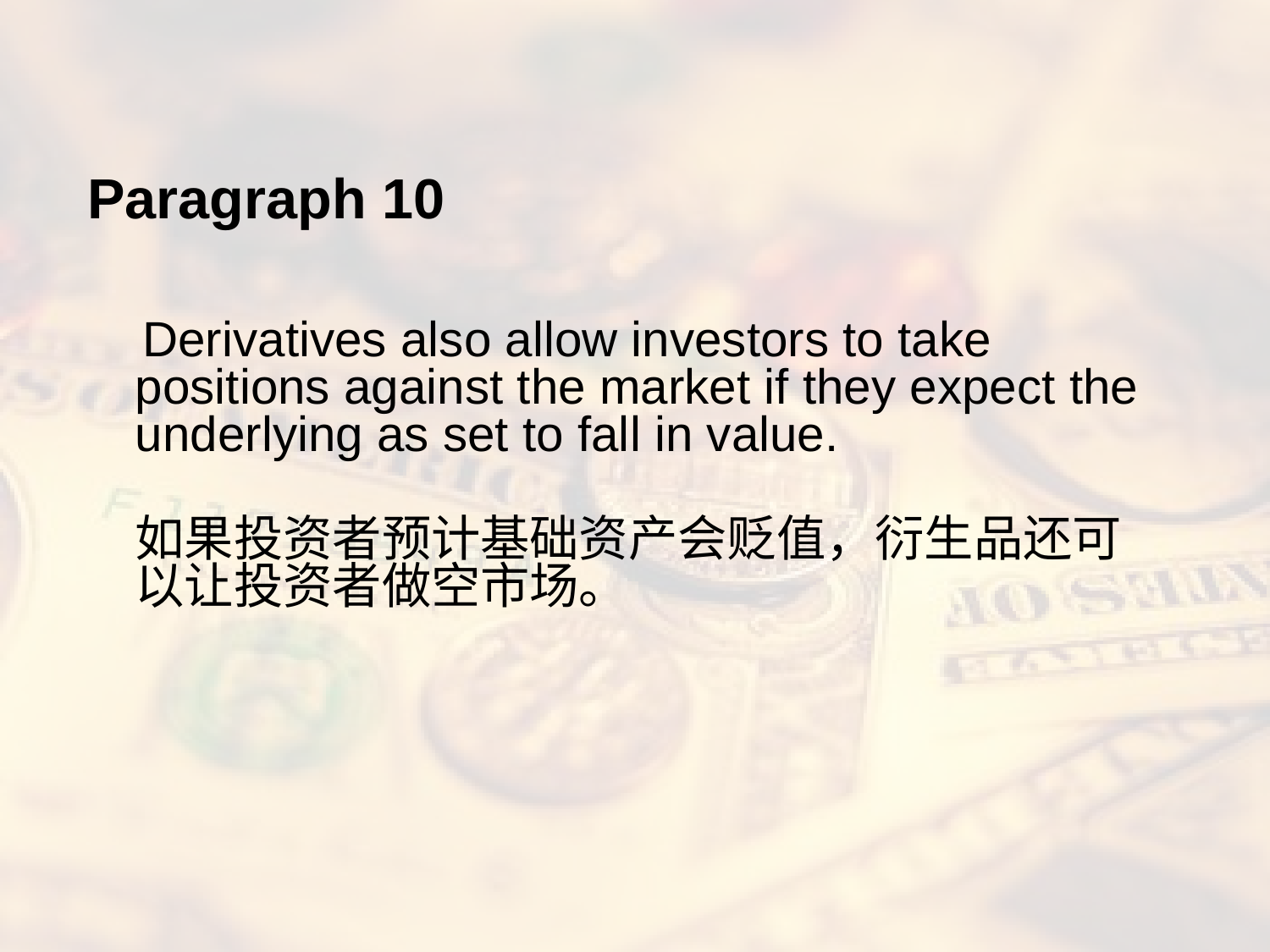

#
Paragraph 10

    Derivatives also allow investors to take positions against the market if they expect the underlying as set to fall in value.
如果投资者预计基础资产会贬值，衍生品还可以让投资者做空市场。